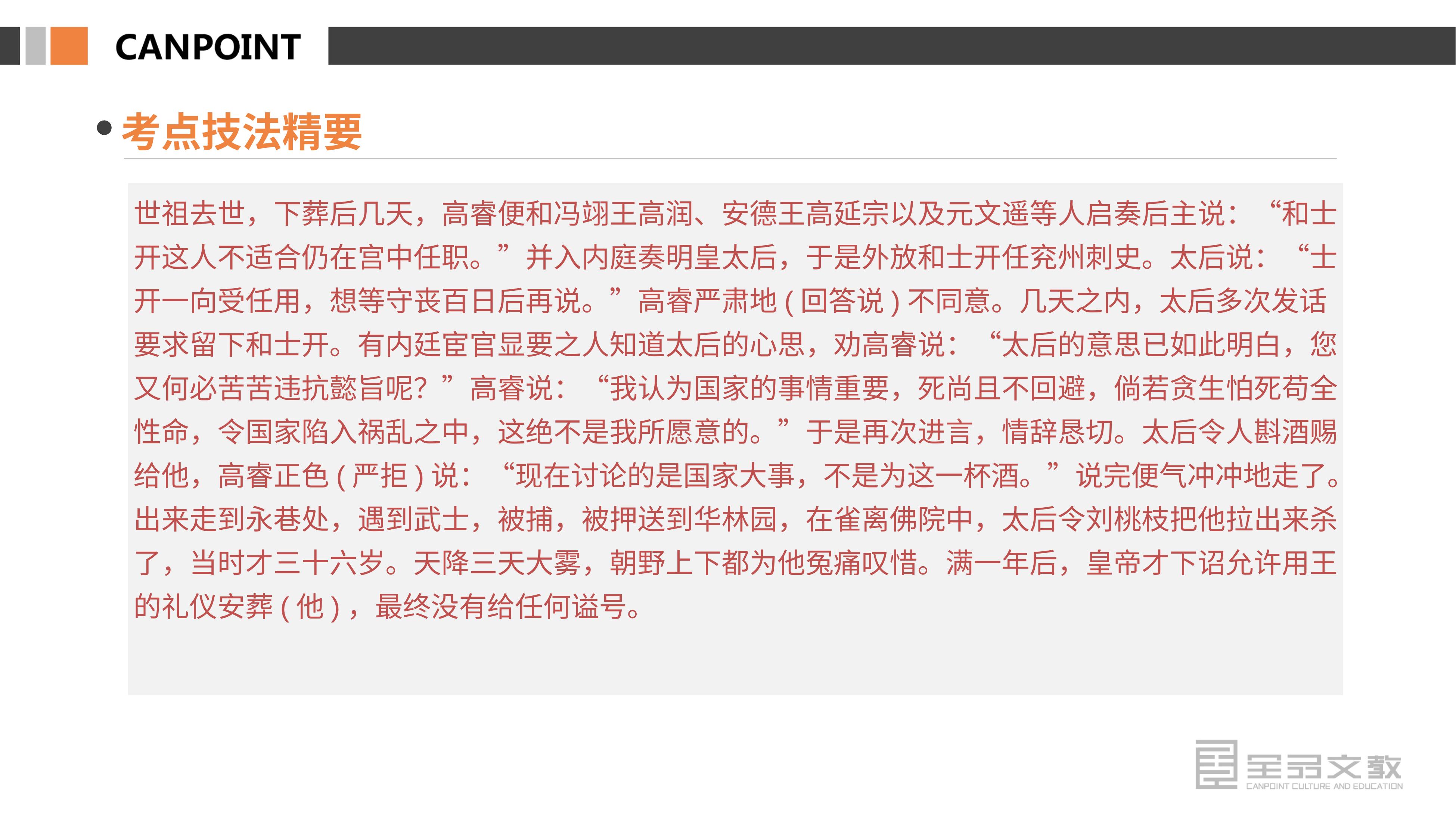

考点技法精要

世祖去世，下葬后几天，高睿便和冯翊王高润、安德王高延宗以及元文遥等人启奏后主说：“和士开这人不适合仍在宫中任职。”并入内庭奏明皇太后，于是外放和士开任兖州刺史。太后说：“士开一向受任用，想等守丧百日后再说。”高睿严肃地(回答说)不同意。几天之内，太后多次发话要求留下和士开。有内廷宦官显要之人知道太后的心思，劝高睿说：“太后的意思已如此明白，您又何必苦苦违抗懿旨呢？”高睿说：“我认为国家的事情重要，死尚且不回避，倘若贪生怕死苟全性命，令国家陷入祸乱之中，这绝不是我所愿意的。”于是再次进言，情辞恳切。太后令人斟酒赐给他，高睿正色(严拒)说：“现在讨论的是国家大事，不是为这一杯酒。”说完便气冲冲地走了。出来走到永巷处，遇到武士，被捕，被押送到华林园，在雀离佛院中，太后令刘桃枝把他拉出来杀了，当时才三十六岁。天降三天大雾，朝野上下都为他冤痛叹惜。满一年后，皇帝才下诏允许用王的礼仪安葬(他)，最终没有给任何谥号。